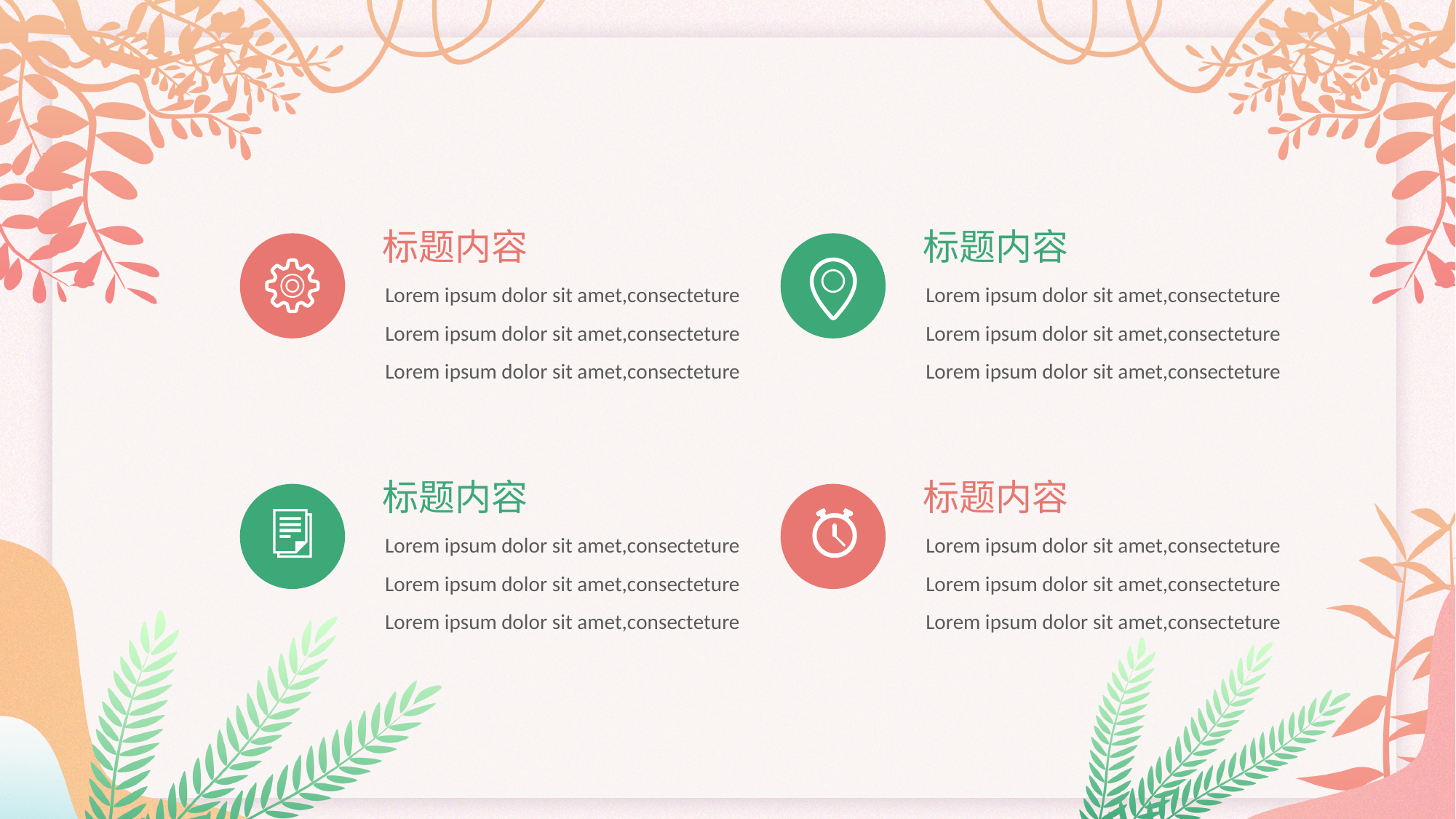

标题内容
标题内容

Lorem ipsum dolor sit amet,consecteture Lorem ipsum dolor sit amet,consecteture Lorem ipsum dolor sit amet,consecteture
Lorem ipsum dolor sit amet,consecteture Lorem ipsum dolor sit amet,consecteture Lorem ipsum dolor sit amet,consecteture
标题内容
标题内容

Lorem ipsum dolor sit amet,consecteture Lorem ipsum dolor sit amet,consecteture Lorem ipsum dolor sit amet,consecteture
Lorem ipsum dolor sit amet,consecteture Lorem ipsum dolor sit amet,consecteture Lorem ipsum dolor sit amet,consecteture